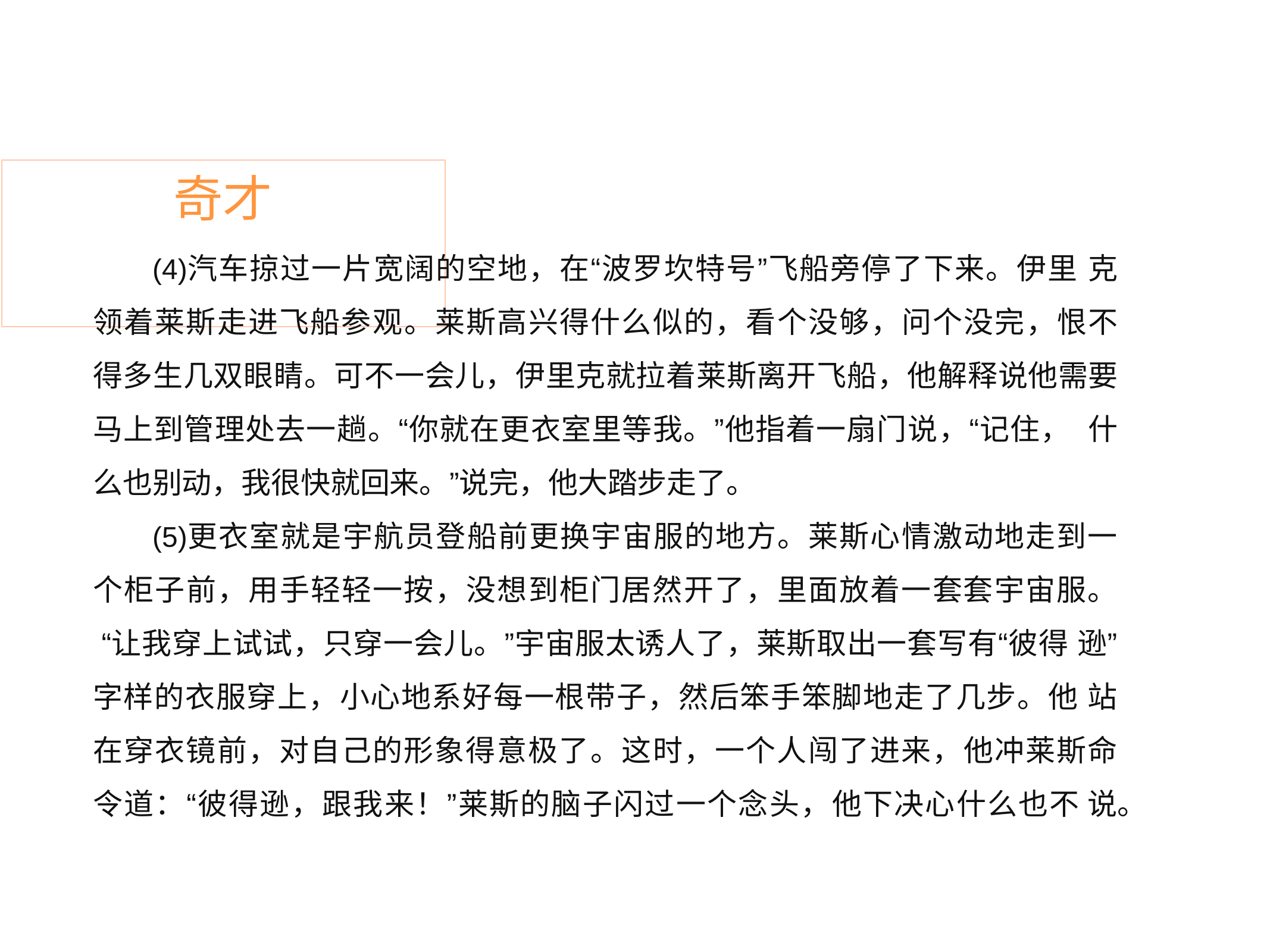

# 奇才
汽车掠过一片宽阔的空地，在“波罗坎特号”飞船旁停了下来。伊里 克领着莱斯走进飞船参观。莱斯高兴得什么似的，看个没够，问个没完，恨不 得多生几双眼睛。可不一会儿，伊里克就拉着莱斯离开飞船，他解释说他需要 马上到管理处去一趟。“你就在更衣室里等我。”他指着一扇门说，“记住，  什么也别动，我很快就回来。”说完，他大踏步走了。
更衣室就是宇航员登船前更换宇宙服的地方。莱斯心情激动地走到一 个柜子前，用手轻轻一按，没想到柜门居然开了，里面放着一套套宇宙服。  “让我穿上试试，只穿一会儿。”宇宙服太诱人了，莱斯取出一套写有“彼得 逊”字样的衣服穿上，小心地系好每一根带子，然后笨手笨脚地走了几步。他 站在穿衣镜前，对自己的形象得意极了。这时，一个人闯了进来，他冲莱斯命 令道：“彼得逊，跟我来！”莱斯的脑子闪过一个念头，他下决心什么也不 说。